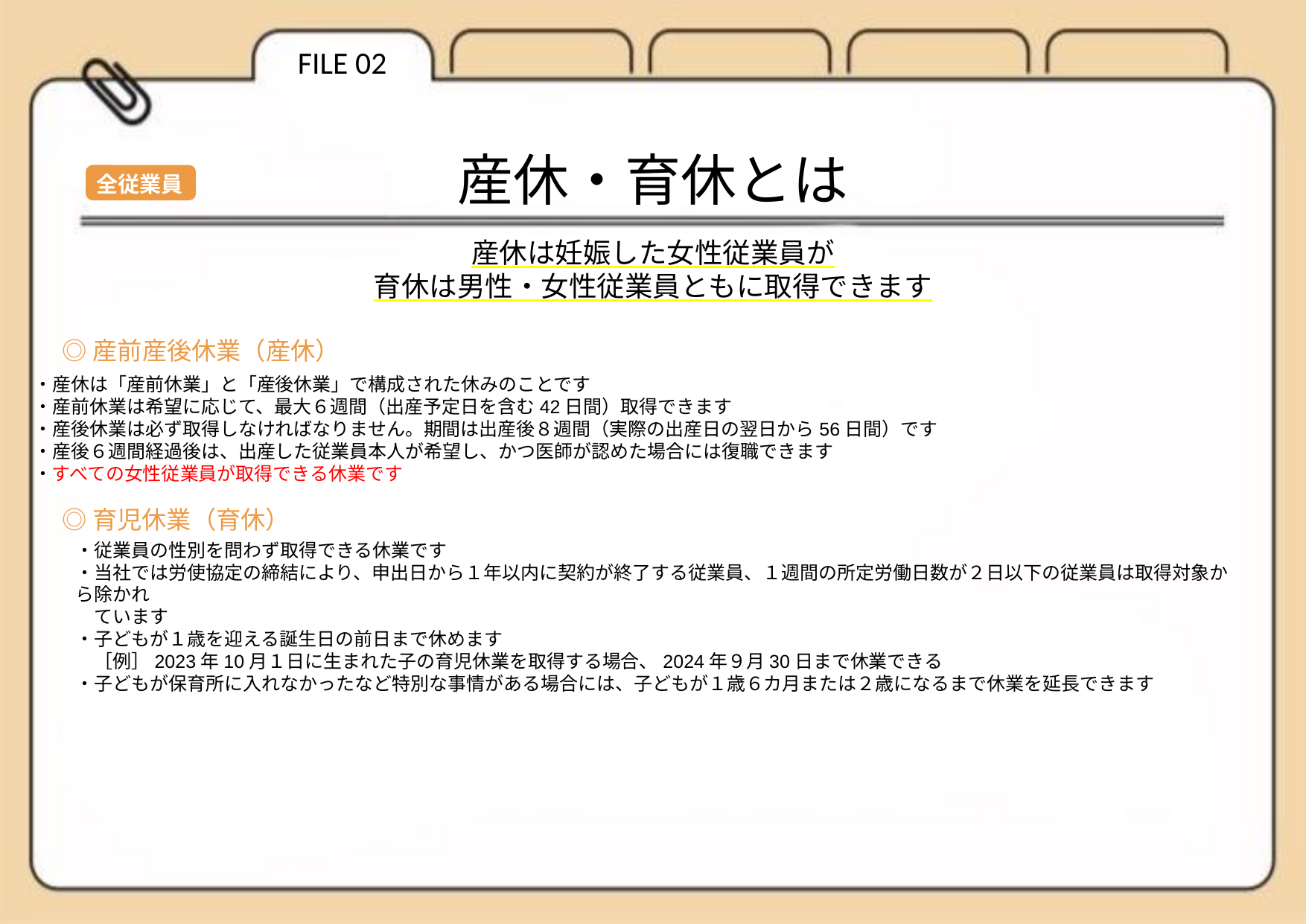

FILE 02
産休・育休とは
全従業員
全従業員

産休は妊娠した女性従業員が
育休は男性・女性従業員ともに取得できます
◎産前産後休業（産休）
・産休は「産前休業」と「産後休業」で構成された休みのことです
・産前休業は希望に応じて、最大６週間（出産予定日を含む42日間）取得できます
・産後休業は必ず取得しなければなりません。期間は出産後８週間（実際の出産日の翌日から56日間）です
・産後６週間経過後は、出産した従業員本人が希望し、かつ医師が認めた場合には復職できます
・すべての女性従業員が取得できる休業です

◎育児休業（育休）
・従業員の性別を問わず取得できる休業です
・当社では労使協定の締結により、申出日から１年以内に契約が終了する従業員、１週間の所定労働日数が２日以下の従業員は取得対象から除かれ
　ています
・子どもが１歳を迎える誕生日の前日まで休めます
　［例］2023年10月１日に生まれた子の育児休業を取得する場合、2024年９月30日まで休業できる
・子どもが保育所に入れなかったなど特別な事情がある場合には、子どもが１歳６カ月または２歳になるまで休業を延長できます